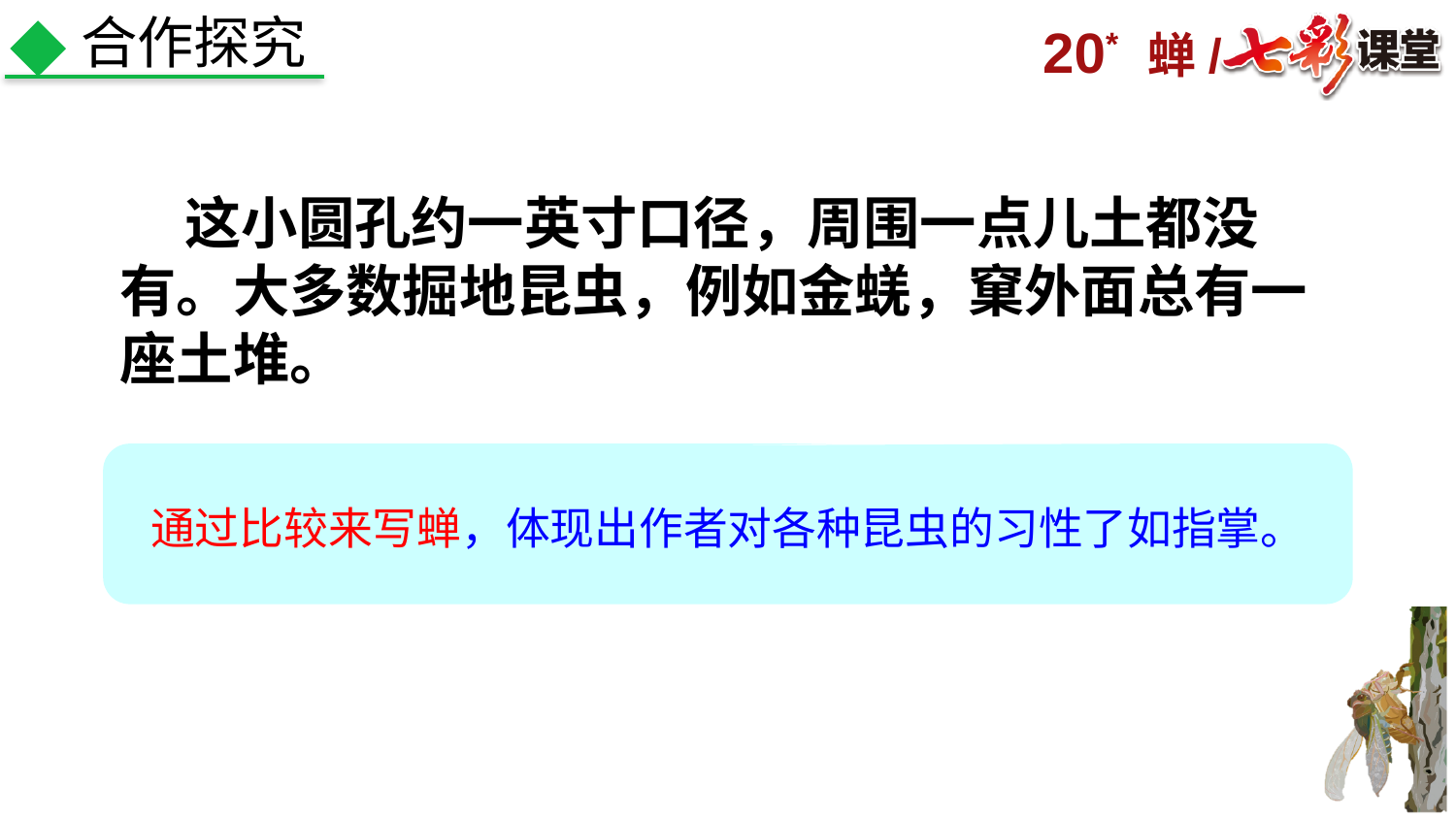

合作探究

    这小圆孔约一英寸口径，周围一点儿土都没有。大多数掘地昆虫，例如金蜣，窠外面总有一座土堆。
通过比较来写蝉，体现出作者对各种昆虫的习性了如指掌。